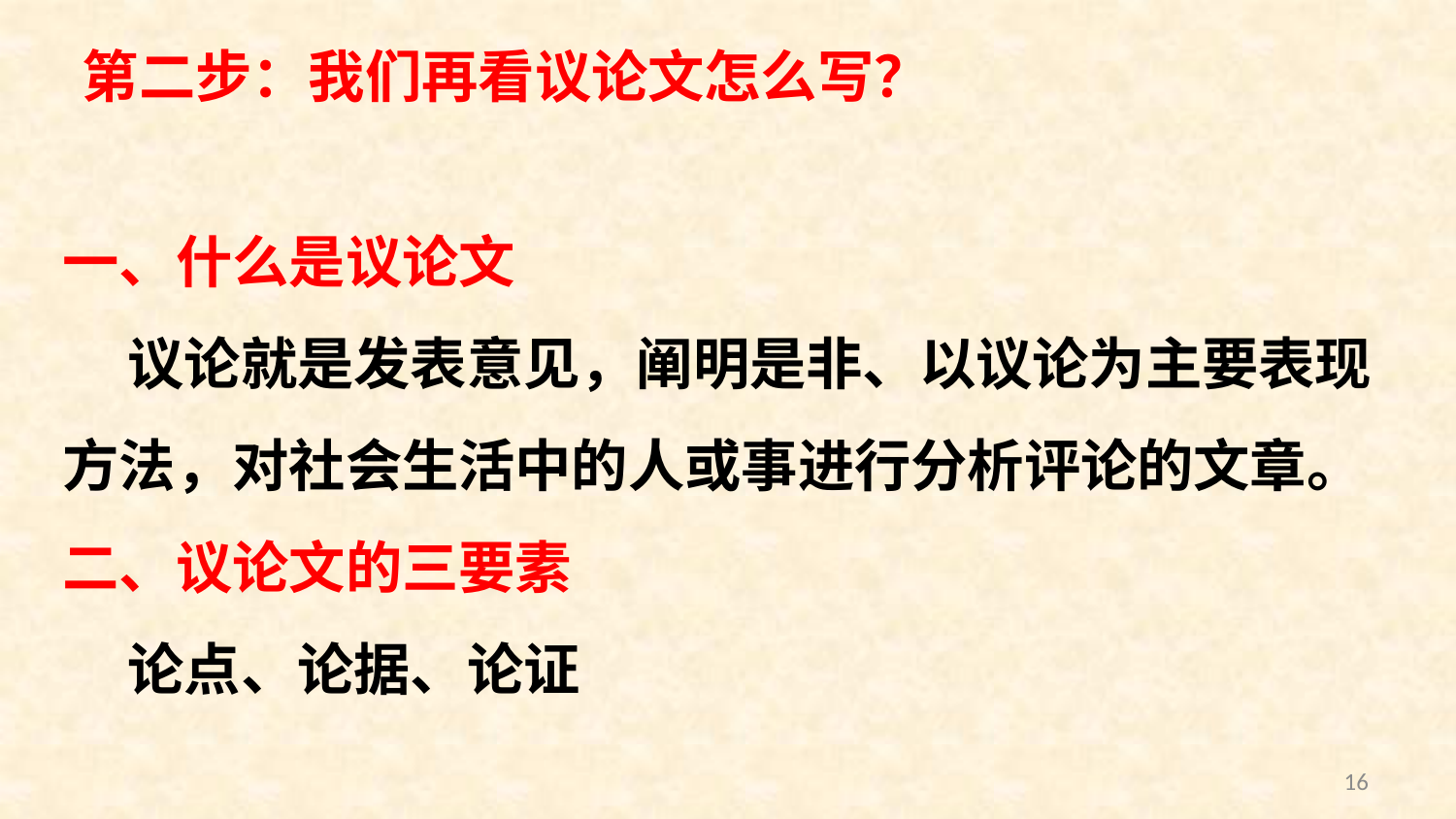

第二步：我们再看议论文怎么写？
一、什么是议论文
    议论就是发表意见，阐明是非、以议论为主要表现方法，对社会生活中的人或事进行分析评论的文章。
二、议论文的三要素
    论点、论据、论证
16